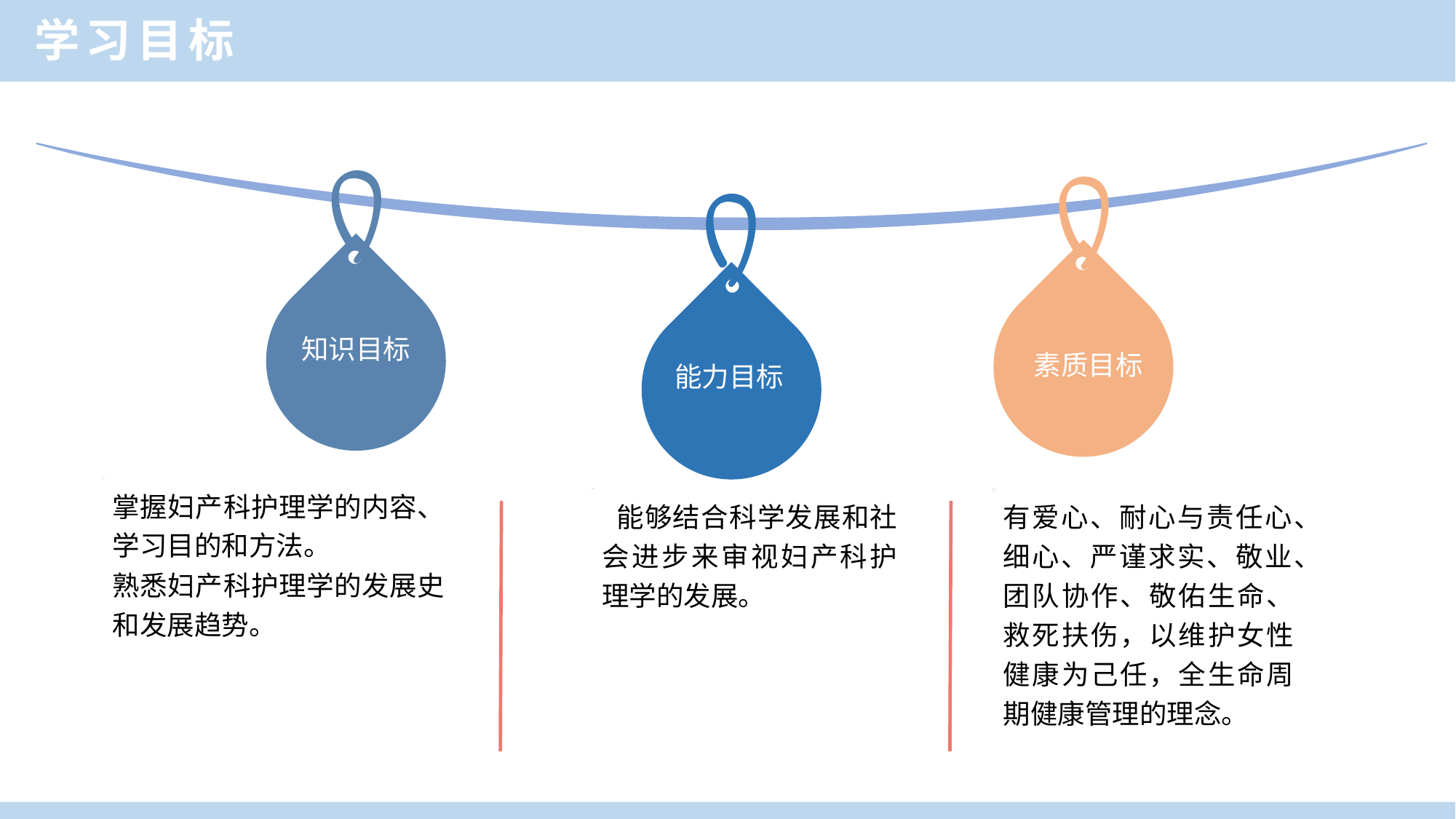

学习目标

知识目标

素质目标

能力目标
掌握妇产科护理学的内容、学习目的和方法。
熟悉妇产科护理学的发展史和发展趋势。
 能够结合科学发展和社会进步来审视妇产科护理学的发展。
有爱心、耐心与责任心、细心、严谨求实、敬业、团队协作、敬佑生命、救死扶伤，以维护女性健康为己任，全生命周期健康管理的理念。